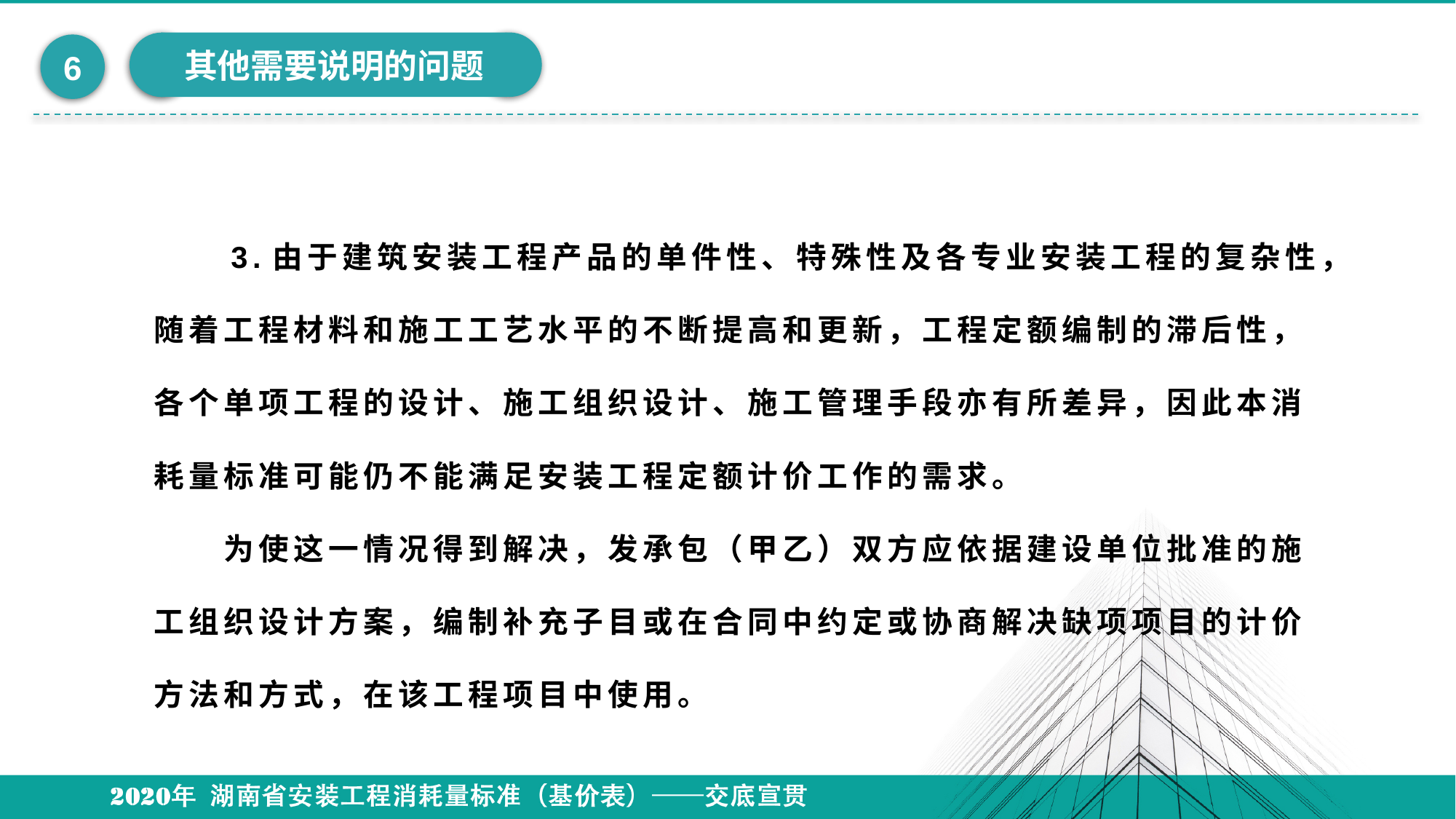

其他需要说明的问题

6
# 3.由于建筑安装工程产品的单件性、特殊性及各专业安装工程的复杂性，随着工程材料和施工工艺水平的不断提高和更新，工程定额编制的滞后性，各个单项工程的设计、施工组织设计、施工管理手段亦有所差异，因此本消耗量标准可能仍不能满足安装工程定额计价工作的需求。 　　为使这一情况得到解决，发承包（甲乙）双方应依据建设单位批准的施工组织设计方案，编制补充子目或在合同中约定或协商解决缺项项目的计价方法和方式，在该工程项目中使用。